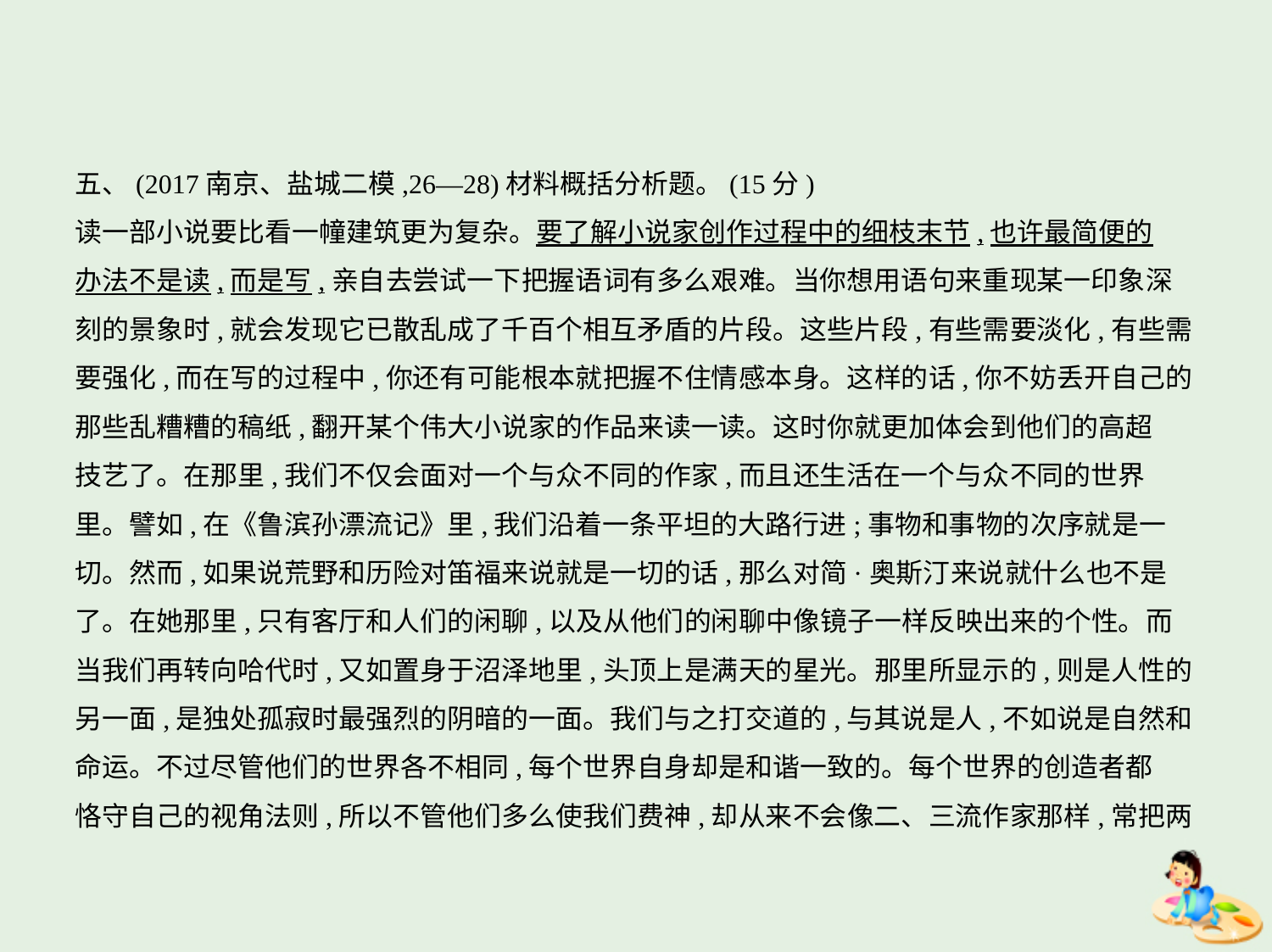

五、(2017南京、盐城二模,26—28)材料概括分析题。(15分)
读一部小说要比看一幢建筑更为复杂。要了解小说家创作过程中的细枝末节,也许最简便的
办法不是读,而是写,亲自去尝试一下把握语词有多么艰难。当你想用语句来重现某一印象深
刻的景象时,就会发现它已散乱成了千百个相互矛盾的片段。这些片段,有些需要淡化,有些需
要强化,而在写的过程中,你还有可能根本就把握不住情感本身。这样的话,你不妨丢开自己的
那些乱糟糟的稿纸,翻开某个伟大小说家的作品来读一读。这时你就更加体会到他们的高超
技艺了。在那里,我们不仅会面对一个与众不同的作家,而且还生活在一个与众不同的世界
里。譬如,在《鲁滨孙漂流记》里,我们沿着一条平坦的大路行进;事物和事物的次序就是一
切。然而,如果说荒野和历险对笛福来说就是一切的话,那么对简·奥斯汀来说就什么也不是
了。在她那里,只有客厅和人们的闲聊,以及从他们的闲聊中像镜子一样反映出来的个性。而
当我们再转向哈代时,又如置身于沼泽地里,头顶上是满天的星光。那里所显示的,则是人性的
另一面,是独处孤寂时最强烈的阴暗的一面。我们与之打交道的,与其说是人,不如说是自然和
命运。不过尽管他们的世界各不相同,每个世界自身却是和谐一致的。每个世界的创造者都
恪守自己的视角法则,所以不管他们多么使我们费神,却从来不会像二、三流作家那样,常把两